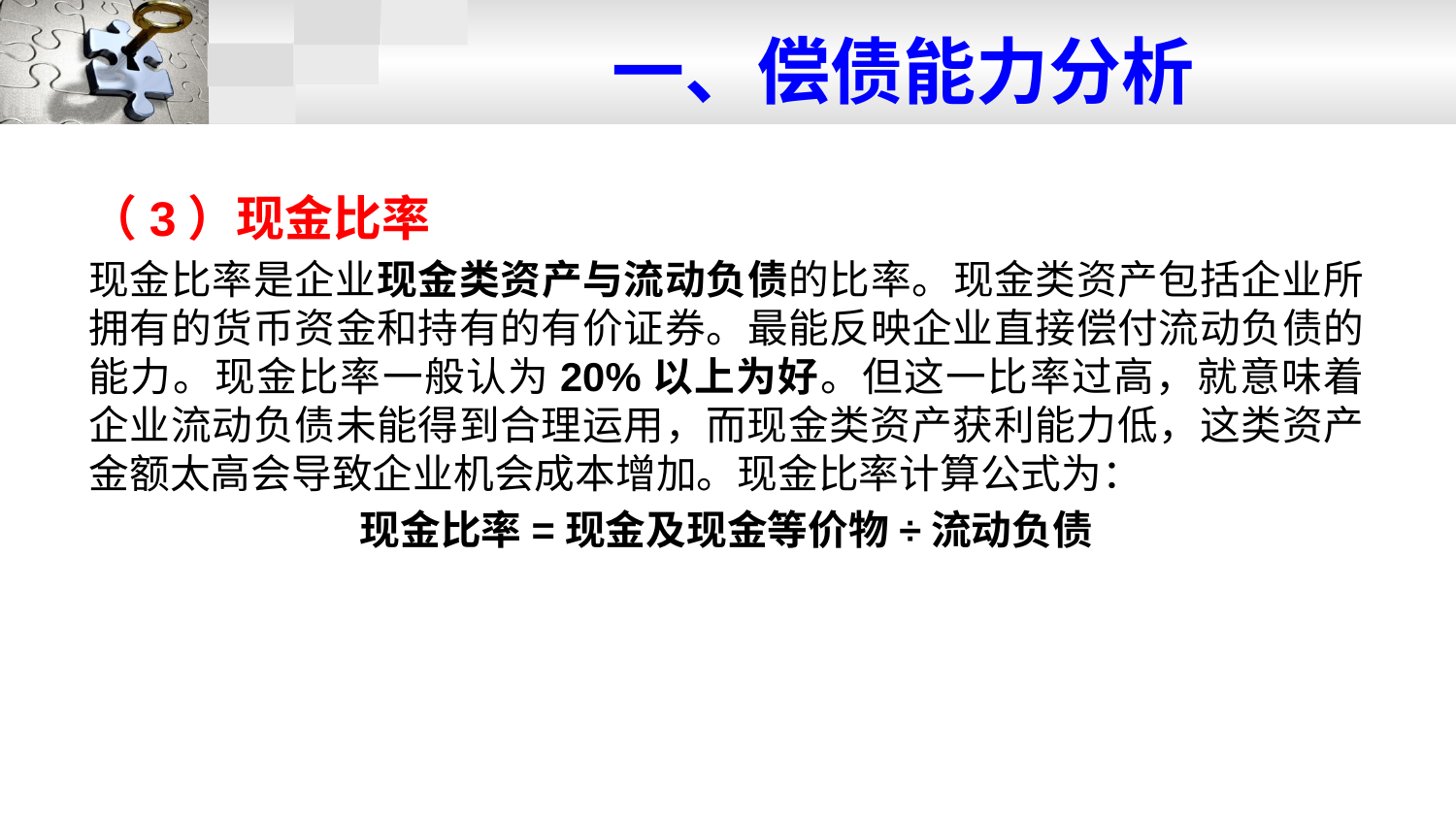

# 一、偿债能力分析
（3）现金比率
现金比率是企业现金类资产与流动负债的比率。现金类资产包括企业所拥有的货币资金和持有的有价证券。最能反映企业直接偿付流动负债的能力。现金比率一般认为20%以上为好。但这一比率过高，就意味着企业流动负债未能得到合理运用，而现金类资产获利能力低，这类资产金额太高会导致企业机会成本增加。现金比率计算公式为：
现金比率=现金及现金等价物÷流动负债